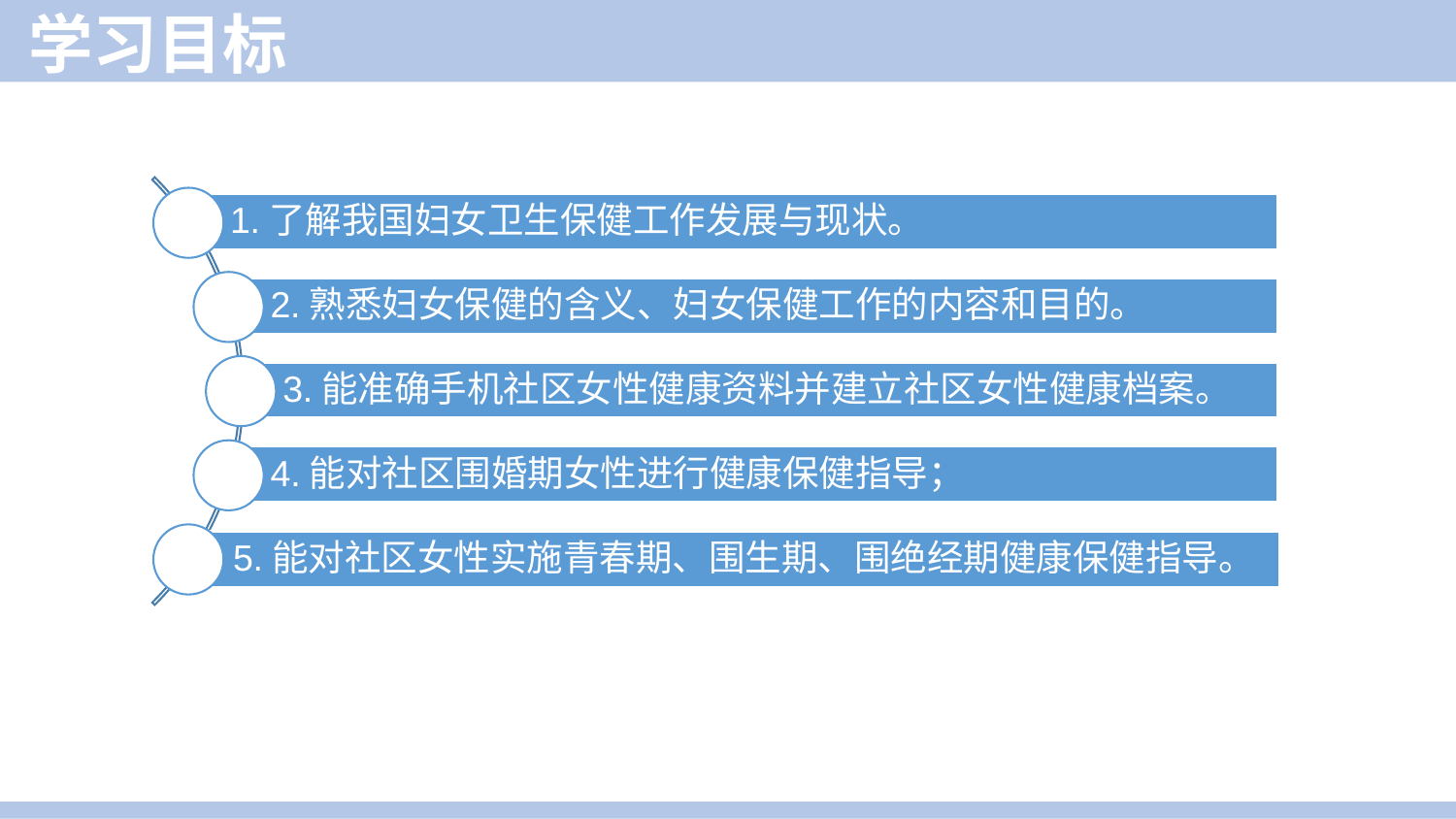

学习目标
1.了解我国妇女卫生保健工作发展与现状。
2.熟悉妇女保健的含义、妇女保健工作的内容和目的。
3.能准确手机社区女性健康资料并建立社区女性健康档案。
4.能对社区围婚期女性进行健康保健指导；
5.能对社区女性实施青春期、围生期、围绝经期健康保健指导。